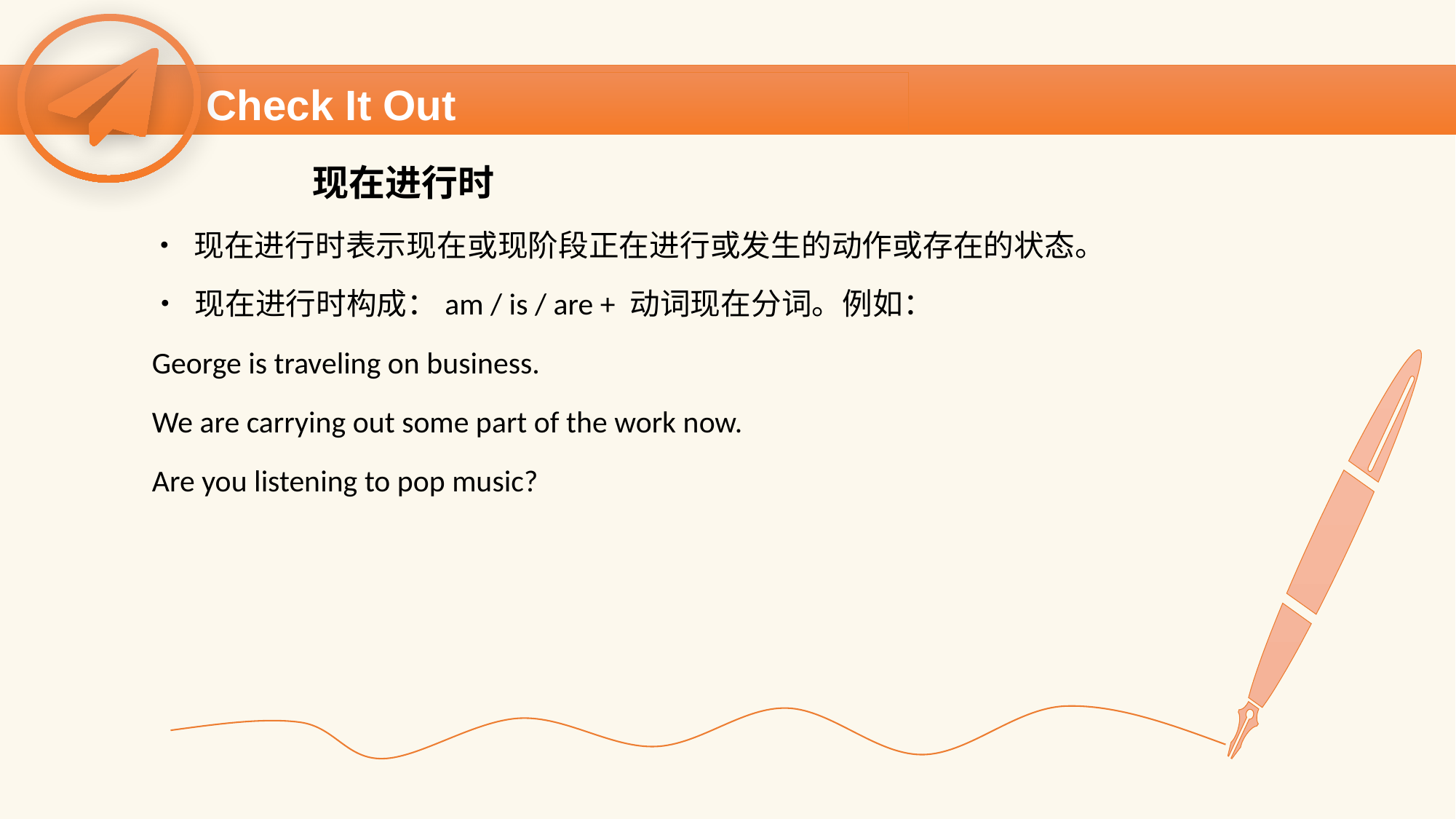

Check It Out
                           现在进行时
          • 现在进行时表示现在或现阶段正在进行或发生的动作或存在的状态。
          • 现在进行时构成：am / is / are + 动词现在分词。例如：
          George is traveling on business.
          We are carrying out some part of the work now.
          Are you listening to pop music?